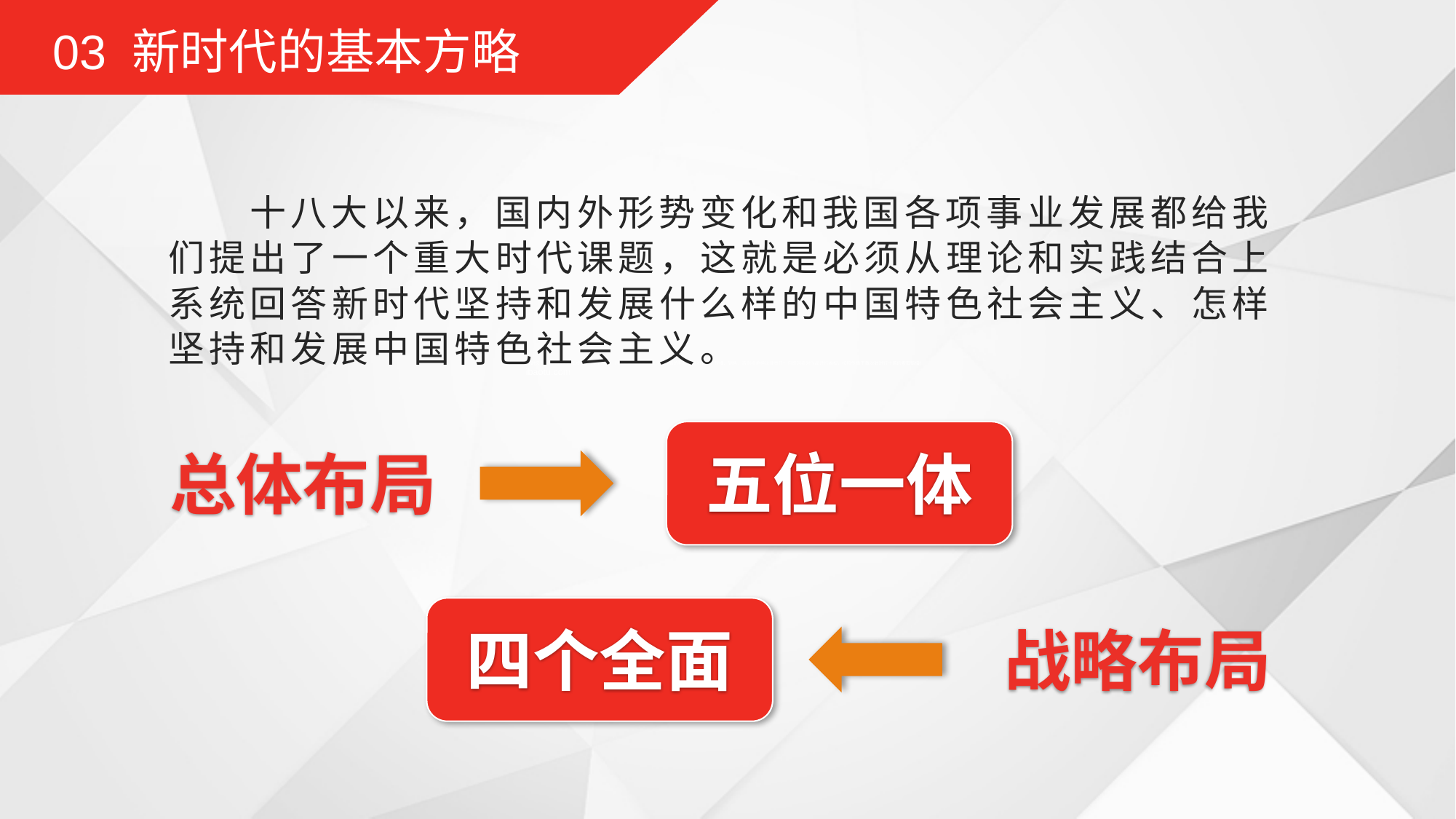

03 新时代的基本方略
十八大以来，国内外形势变化和我国各项事业发展都给我们提出了一个重大时代课题，这就是必须从理论和实践结合上系统回答新时代坚持和发展什么样的中国特色社会主义、怎样坚持和发展中国特色社会主义。

五位一体
总体布局

四个全面
战略布局